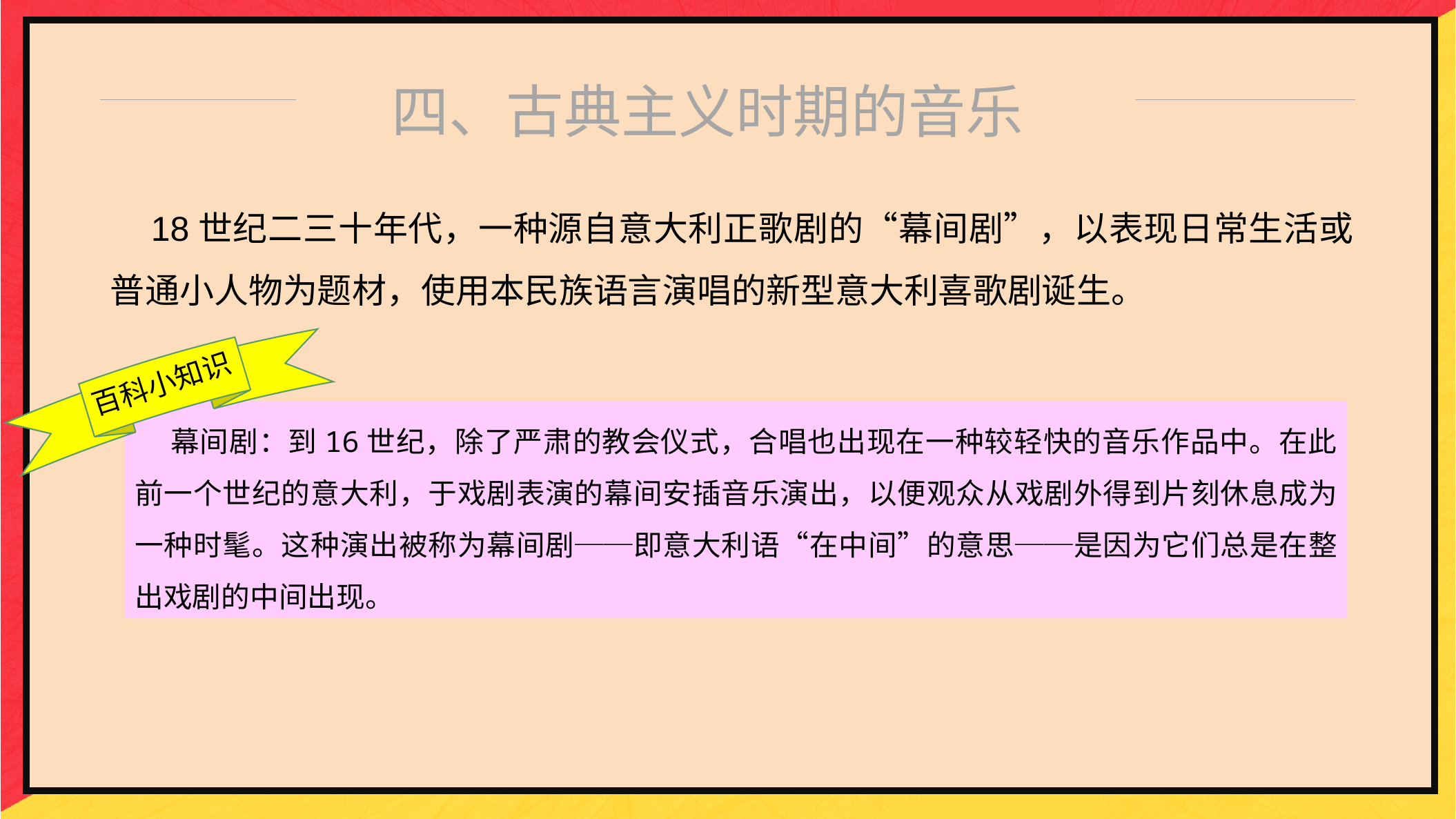

四、古典主义时期的音乐
    18世纪二三十年代，一种源自意大利正歌剧的“幕间剧”，以表现日常生活或普通小人物为题材，使用本民族语言演唱的新型意大利喜歌剧诞生。

百科小知识
    幕间剧：到16世纪，除了严肃的教会仪式，合唱也出现在一种较轻快的音乐作品中。在此前一个世纪的意大利，于戏剧表演的幕间安插音乐演出，以便观众从戏剧外得到片刻休息成为一种时髦。这种演出被称为幕间剧──即意大利语“在中间”的意思──是因为它们总是在整出戏剧的中间出现。